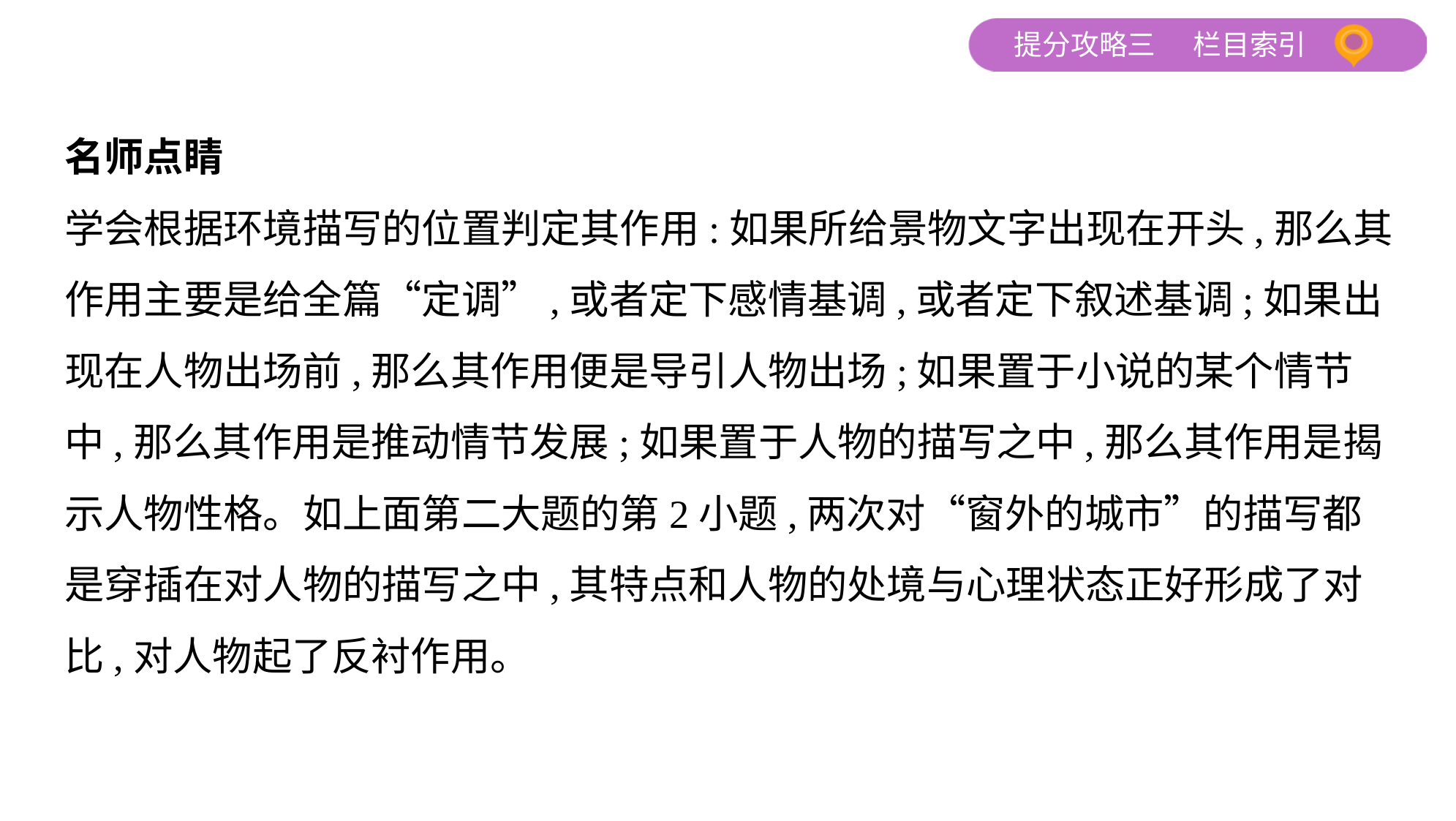

名师点睛
学会根据环境描写的位置判定其作用:如果所给景物文字出现在开头,那么其
作用主要是给全篇“定调”,或者定下感情基调,或者定下叙述基调;如果出
现在人物出场前,那么其作用便是导引人物出场;如果置于小说的某个情节
中,那么其作用是推动情节发展;如果置于人物的描写之中,那么其作用是揭
示人物性格。如上面第二大题的第2小题,两次对“窗外的城市”的描写都
是穿插在对人物的描写之中,其特点和人物的处境与心理状态正好形成了对
比,对人物起了反衬作用。